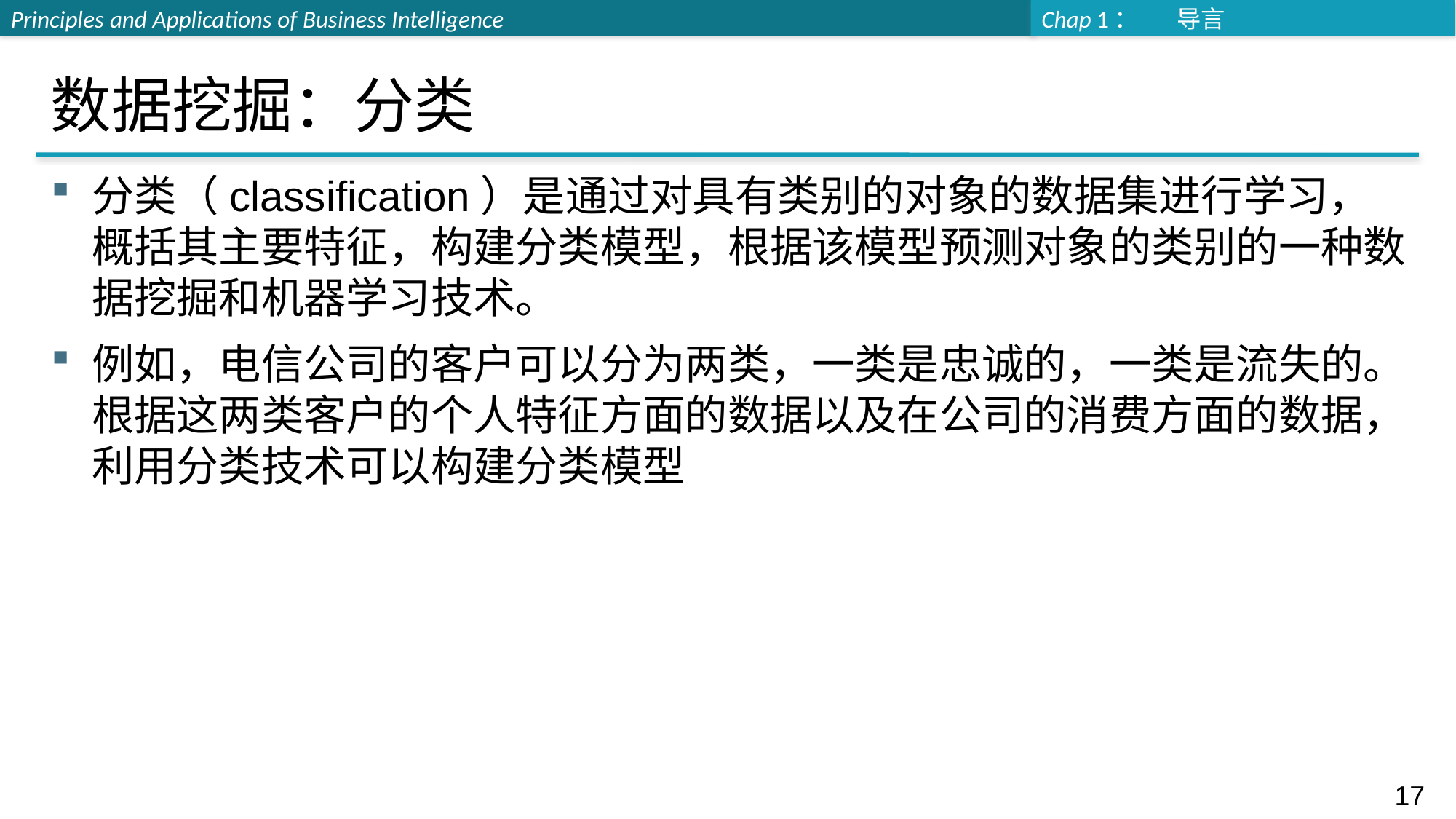

# 数据挖掘：分类
分类（classification）是通过对具有类别的对象的数据集进行学习，概括其主要特征，构建分类模型，根据该模型预测对象的类别的一种数据挖掘和机器学习技术。
例如，电信公司的客户可以分为两类，一类是忠诚的，一类是流失的。根据这两类客户的个人特征方面的数据以及在公司的消费方面的数据，利用分类技术可以构建分类模型